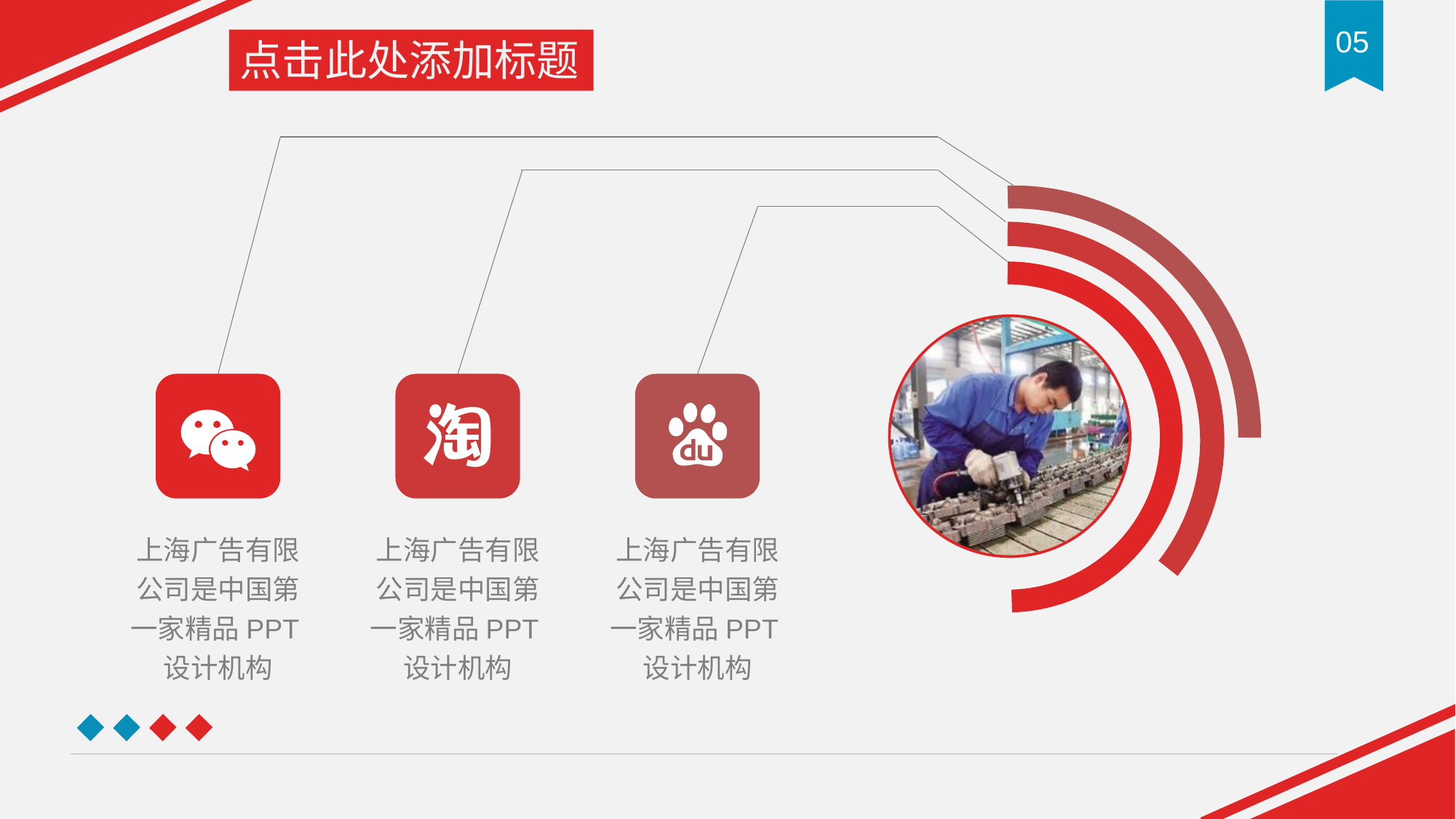

05
点击此处添加标题

上海广告有限公司是中国第一家精品PPT设计机构
上海广告有限公司是中国第一家精品PPT设计机构
上海广告有限公司是中国第一家精品PPT设计机构